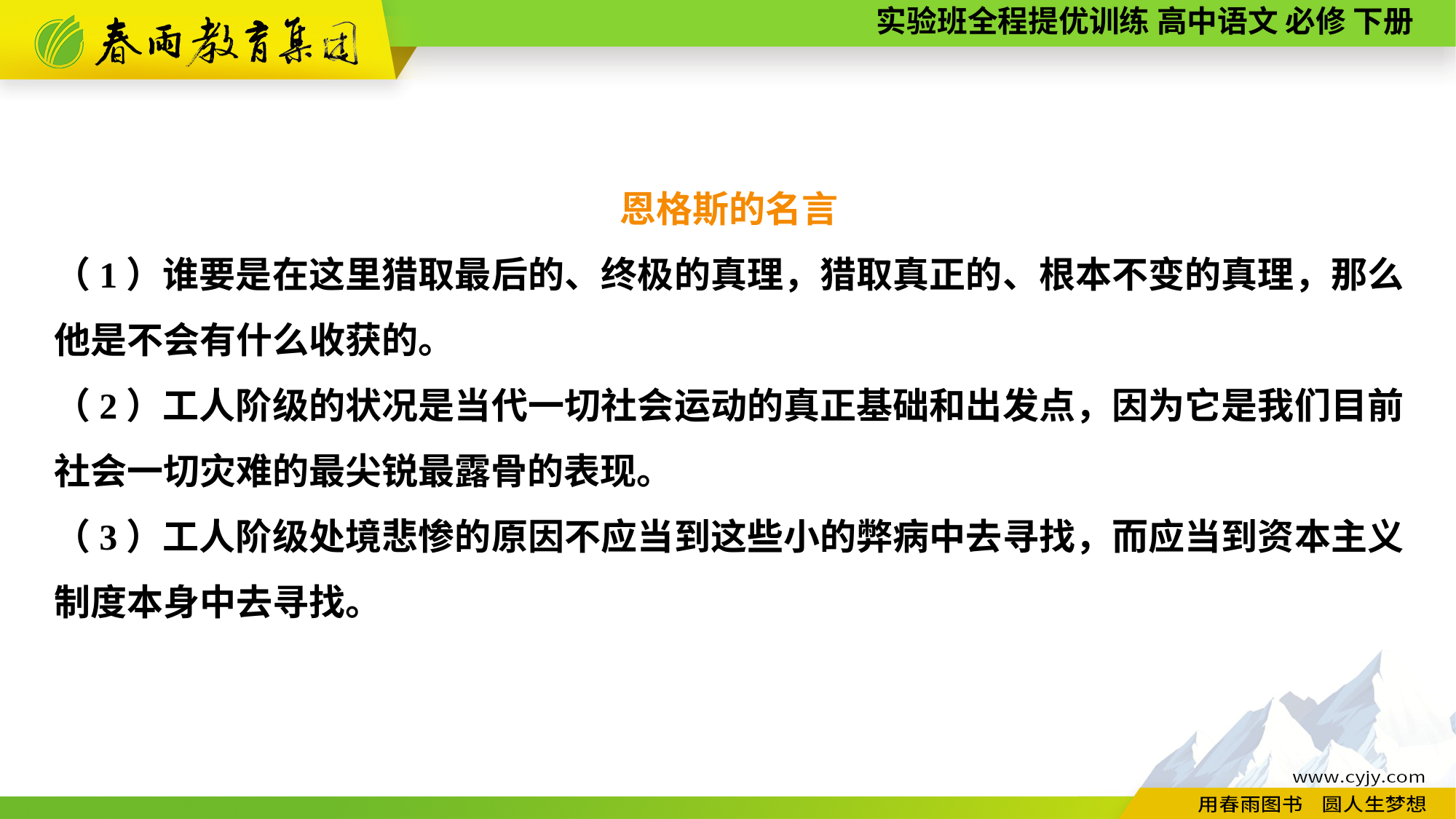

恩格斯的名言
（1）谁要是在这里猎取最后的、终极的真理，猎取真正的、根本不变的真理，那么他是不会有什么收获的。
（2）工人阶级的状况是当代一切社会运动的真正基础和出发点，因为它是我们目前社会一切灾难的最尖锐最露骨的表现。
（3）工人阶级处境悲惨的原因不应当到这些小的弊病中去寻找，而应当到资本主义制度本身中去寻找。